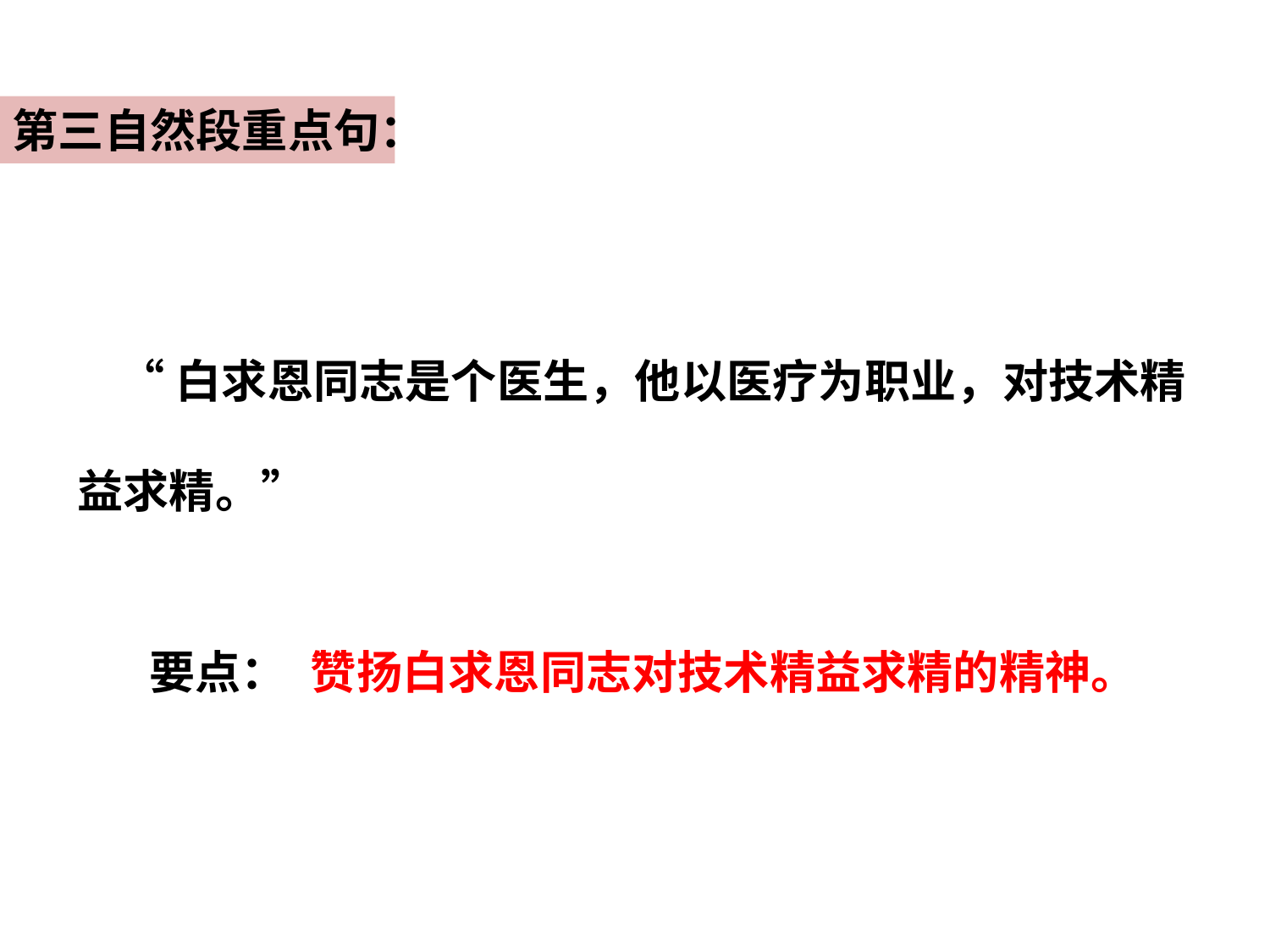

第三自然段重点句：
    “白求恩同志是个医生，他以医疗为职业，对技术精益求精。”
要点：
赞扬白求恩同志对技术精益求精的精神。